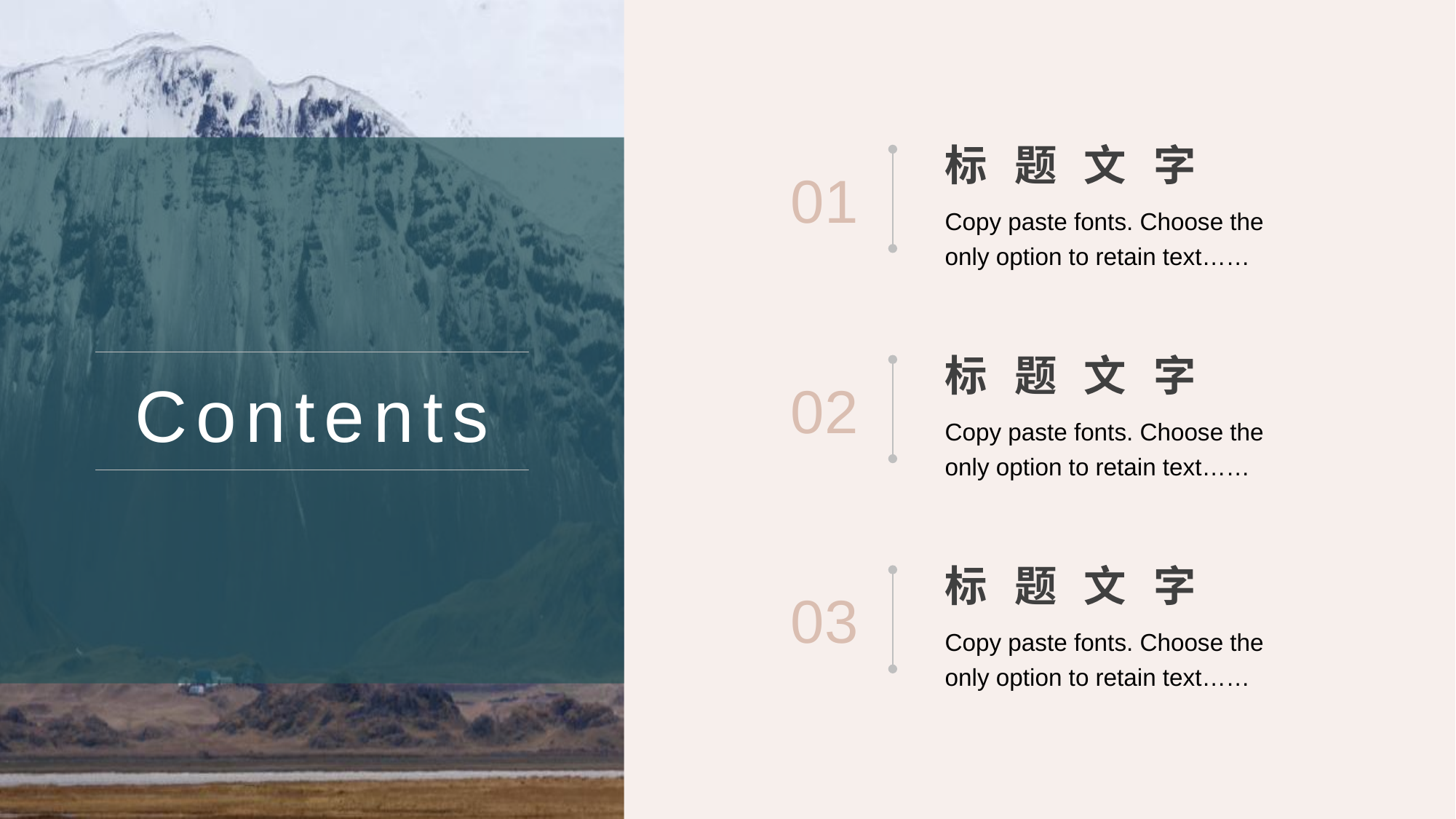

标题文字
01
Copy paste fonts. Choose the only option to retain text……
标题文字
02
Copy paste fonts. Choose the only option to retain text……
标题文字
03
Copy paste fonts. Choose the only option to retain text……

Contents